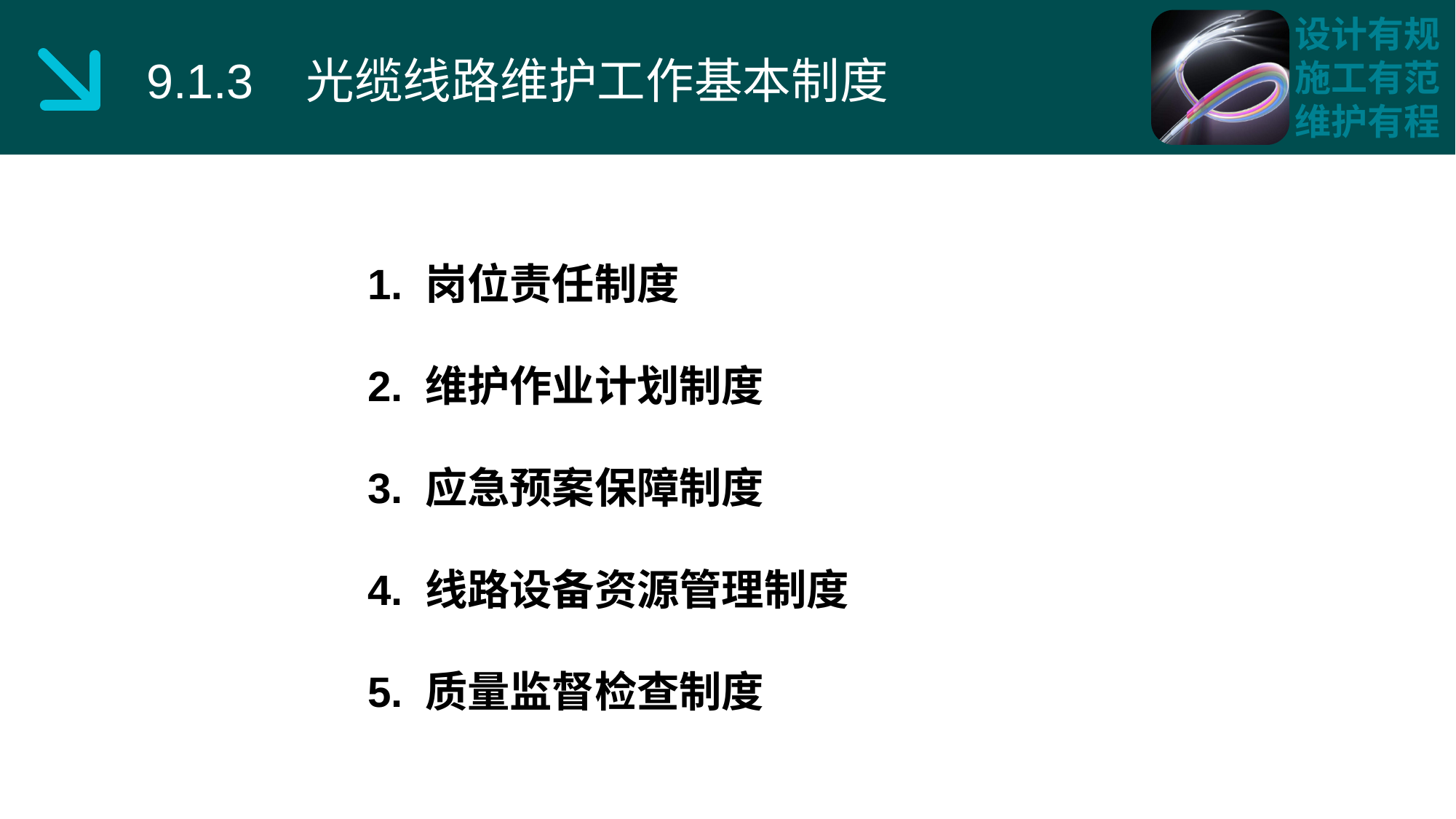

9.1.3   光缆线路维护工作基本制度

1. 岗位责任制度

2. 维护作业计划制度

3. 应急预案保障制度

4. 线路设备资源管理制度

5. 质量监督检查制度